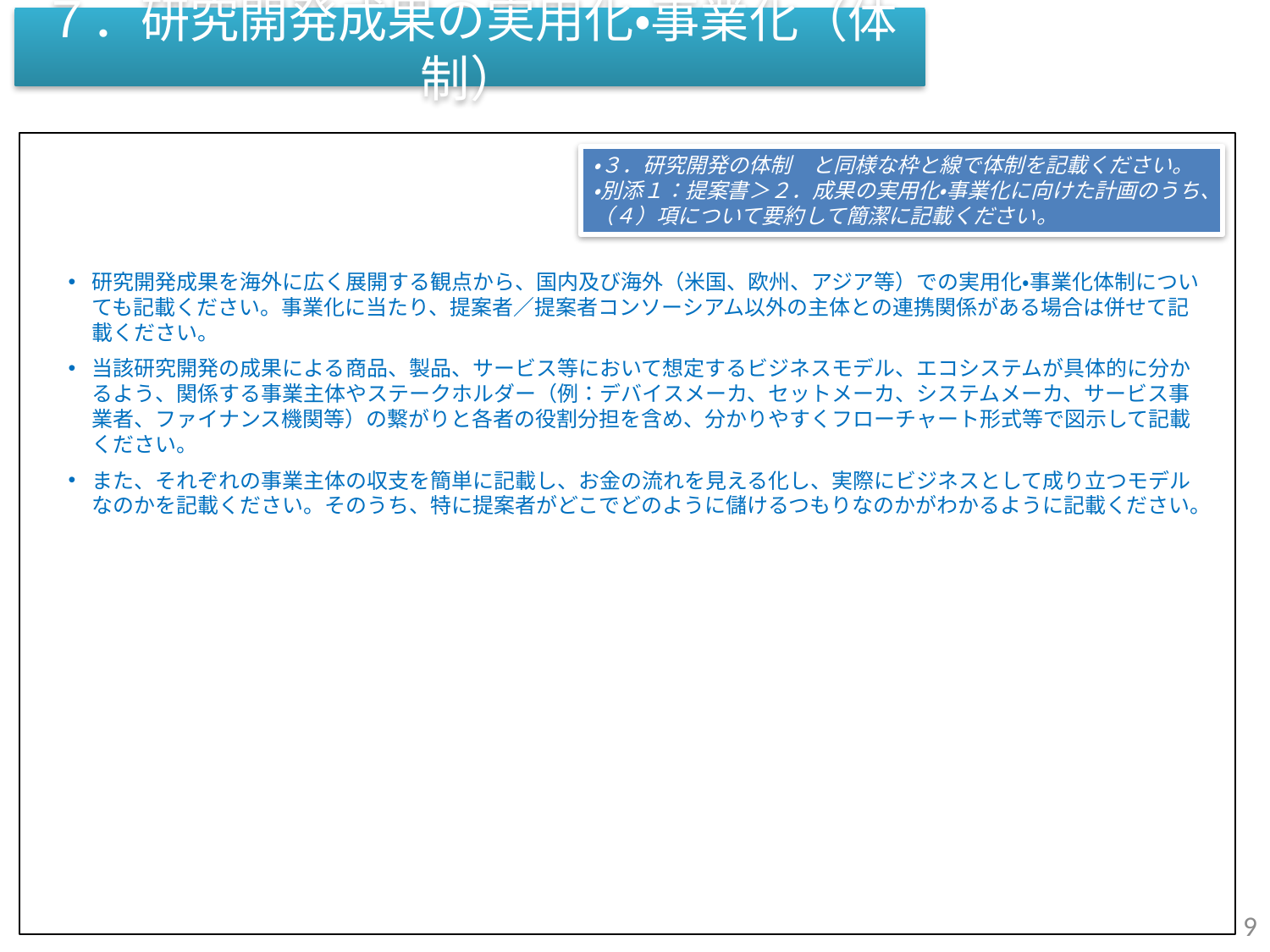

７．研究開発成果の実用化・事業化（体制）

・３．研究開発の体制　と同様な枠と線で体制を記載ください。
・別添１：提案書＞２．成果の実用化・事業化に向けた計画のうち、（４）項について要約して簡潔に記載ください。
研究開発成果を海外に広く展開する観点から、国内及び海外（米国、欧州、アジア等）での実用化・事業化体制についても記載ください。事業化に当たり、提案者／提案者コンソーシアム以外の主体との連携関係がある場合は併せて記載ください。
当該研究開発の成果による商品、製品、サービス等において想定するビジネスモデル、エコシステムが具体的に分かるよう、関係する事業主体やステークホルダー（例：デバイスメーカ、セットメーカ、システムメーカ、サービス事業者、ファイナンス機関等）の繋がりと各者の役割分担を含め、分かりやすくフローチャート形式等で図示して記載ください。
また、それぞれの事業主体の収支を簡単に記載し、お金の流れを見える化し、実際にビジネスとして成り立つモデルなのかを記載ください。そのうち、特に提案者がどこでどのように儲けるつもりなのかがわかるように記載ください。
9